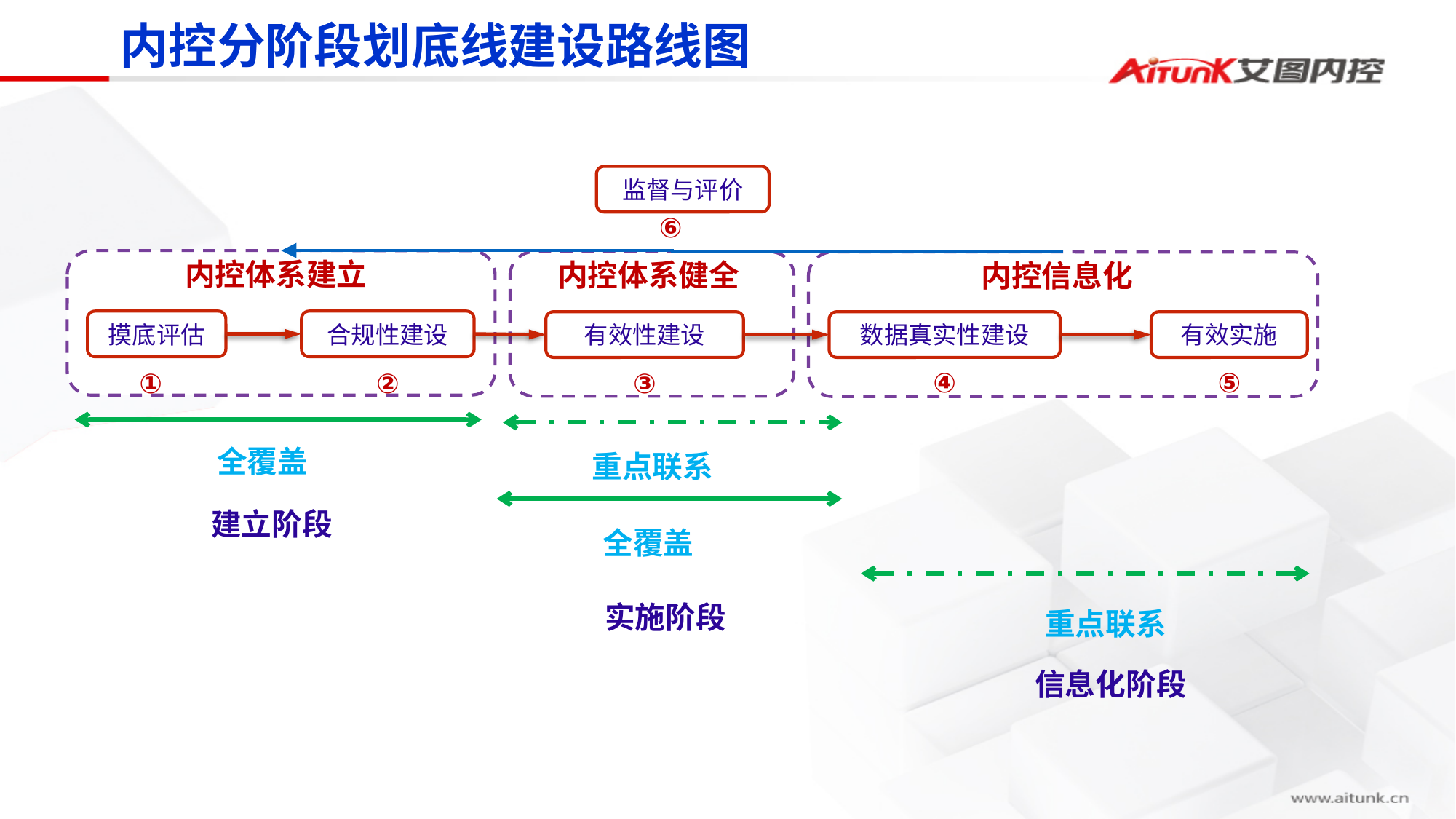

内控分阶段划底线建设路线图

监督与评价

内控体系建立

内控体系健全

内控信息化
摸底评估
合规性建设
有效性建设
数据真实性建设
有效实施
④
⑤
①
②
③
全覆盖
建立阶段
全覆盖
实施阶段
重点联系
⑥
重点联系
信息化阶段